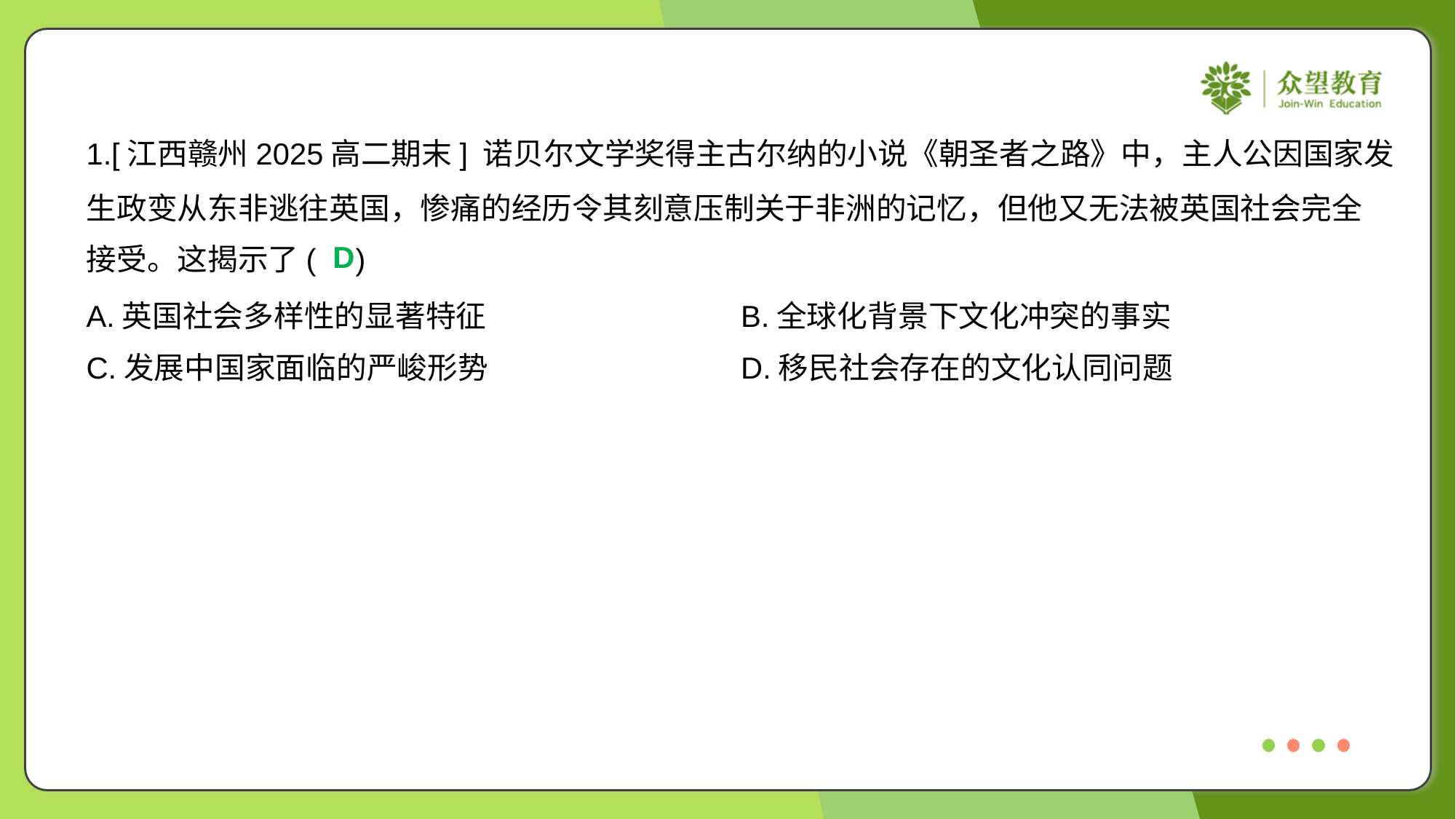

1.[江西赣州2025高二期末] 诺贝尔文学奖得主古尔纳的小说《朝圣者之路》中，主人公因国家发
生政变从东非逃往英国，惨痛的经历令其刻意压制关于非洲的记忆，但他又无法被英国社会完全
接受。这揭示了(     )
D
A.英国社会多样性的显著特征	B.全球化背景下文化冲突的事实
C.发展中国家面临的严峻形势	D.移民社会存在的文化认同问题